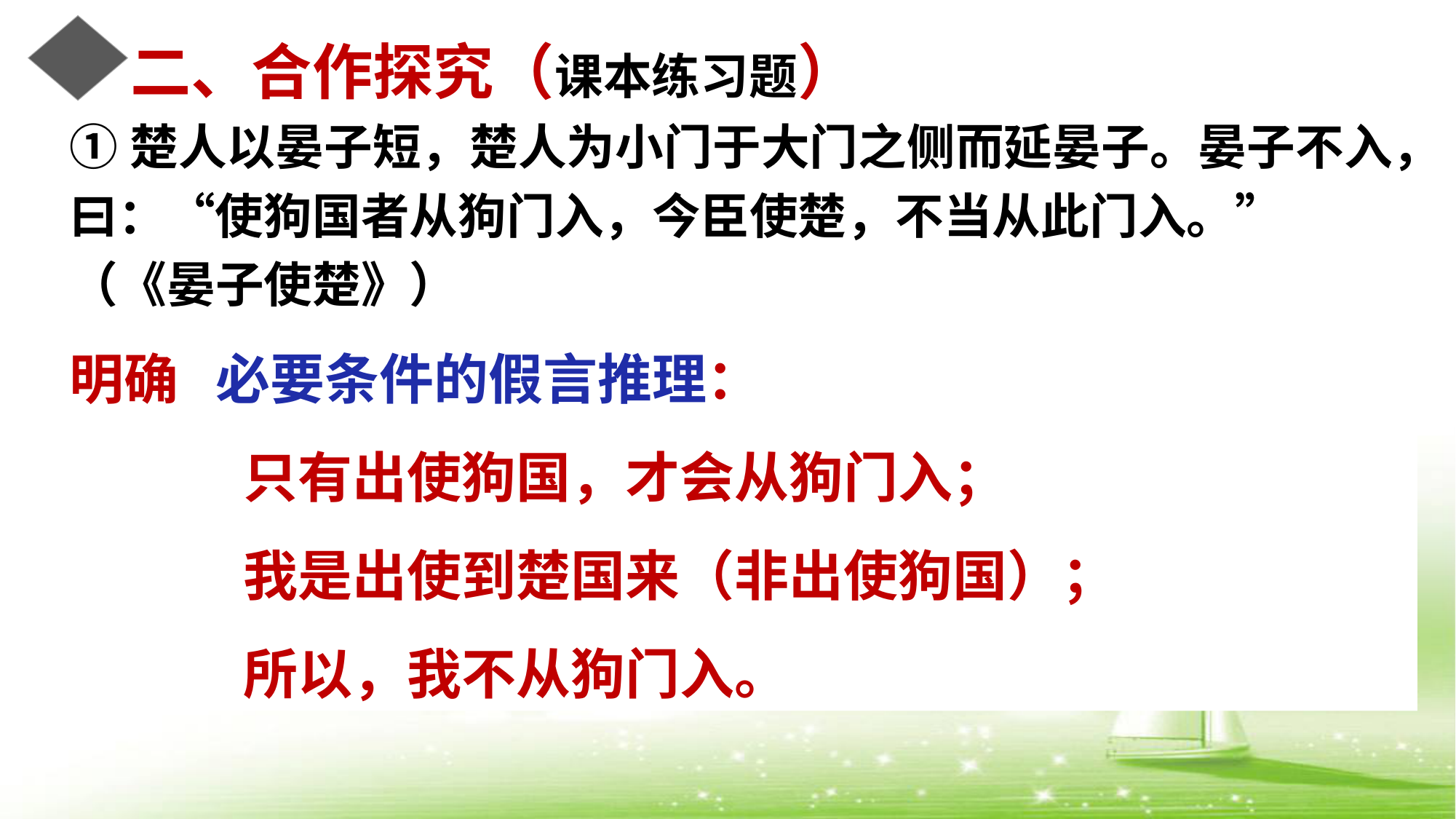

二、合作探究（课本练习题）

①楚人以晏子短，楚人为小门于大门之侧而延晏子。晏子不入，曰：“使狗国者从狗门入，今臣使楚，不当从此门入。”   （《晏子使楚》）
明确   必要条件的假言推理：
             只有出使狗国，才会从狗门入；
             我是出使到楚国来（非出使狗国）；
             所以，我不从狗门入。